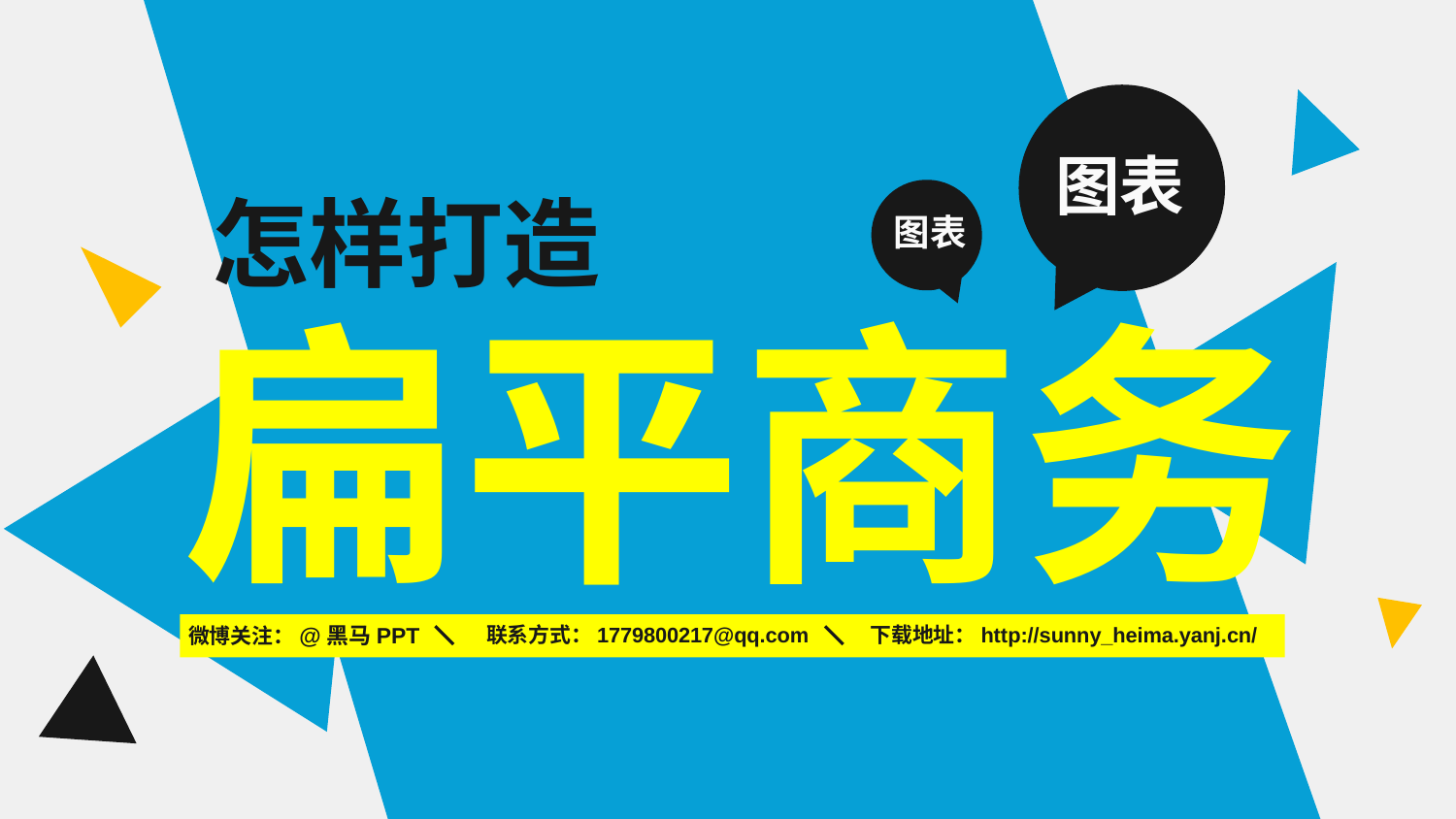

图表

怎样打造

图表

扁平商务

微博关注：@黑马PPT
联系方式：1779800217@qq.com
下载地址：http://sunny_heima.yanj.cn/